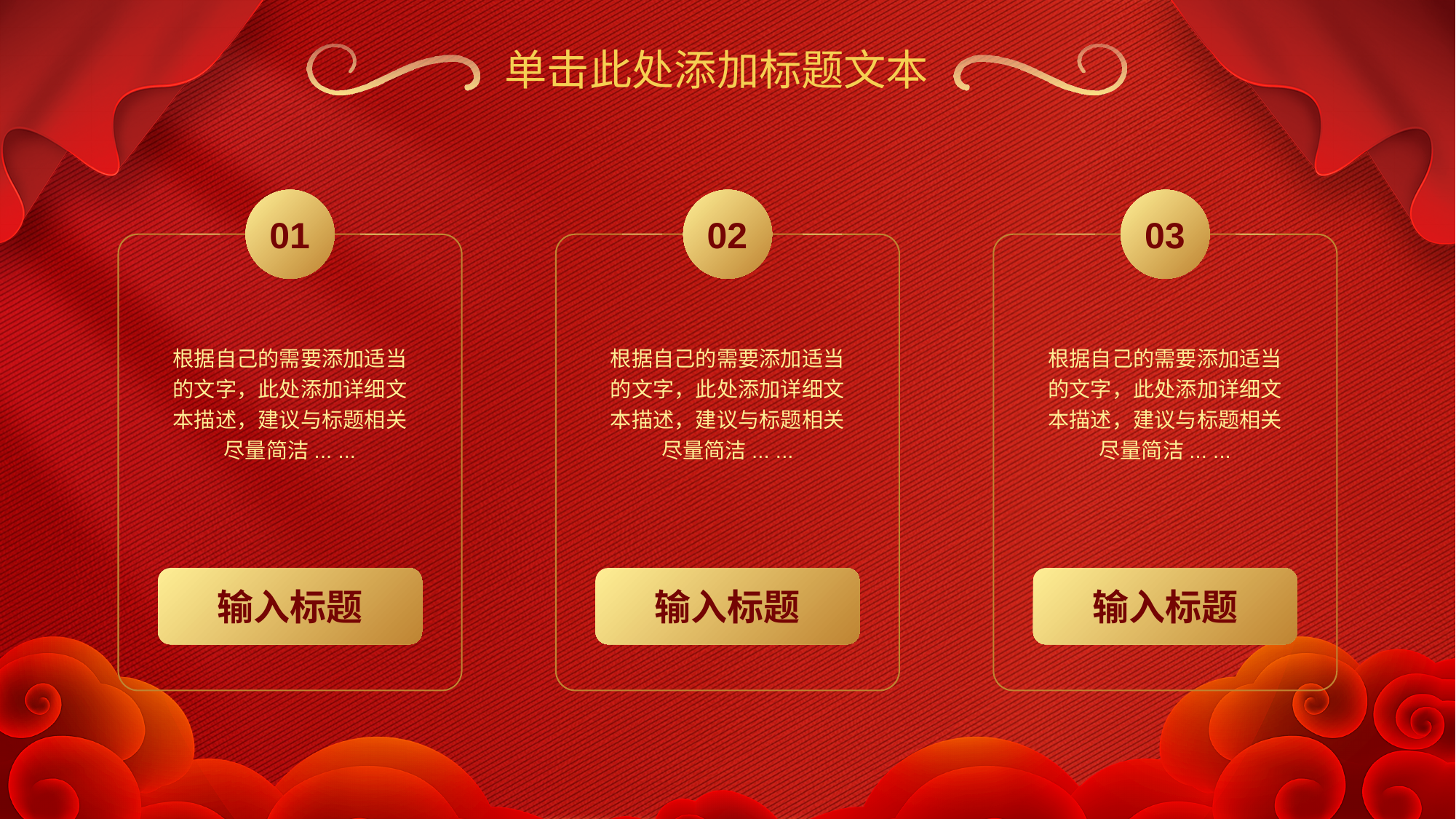

单击此处添加标题文本

01

输入标题
02

输入标题
03

输入标题
根据自己的需要添加适当的文字，此处添加详细文本描述，建议与标题相关尽量简洁... ...
根据自己的需要添加适当的文字，此处添加详细文本描述，建议与标题相关尽量简洁... ...
根据自己的需要添加适当的文字，此处添加详细文本描述，建议与标题相关尽量简洁... ...